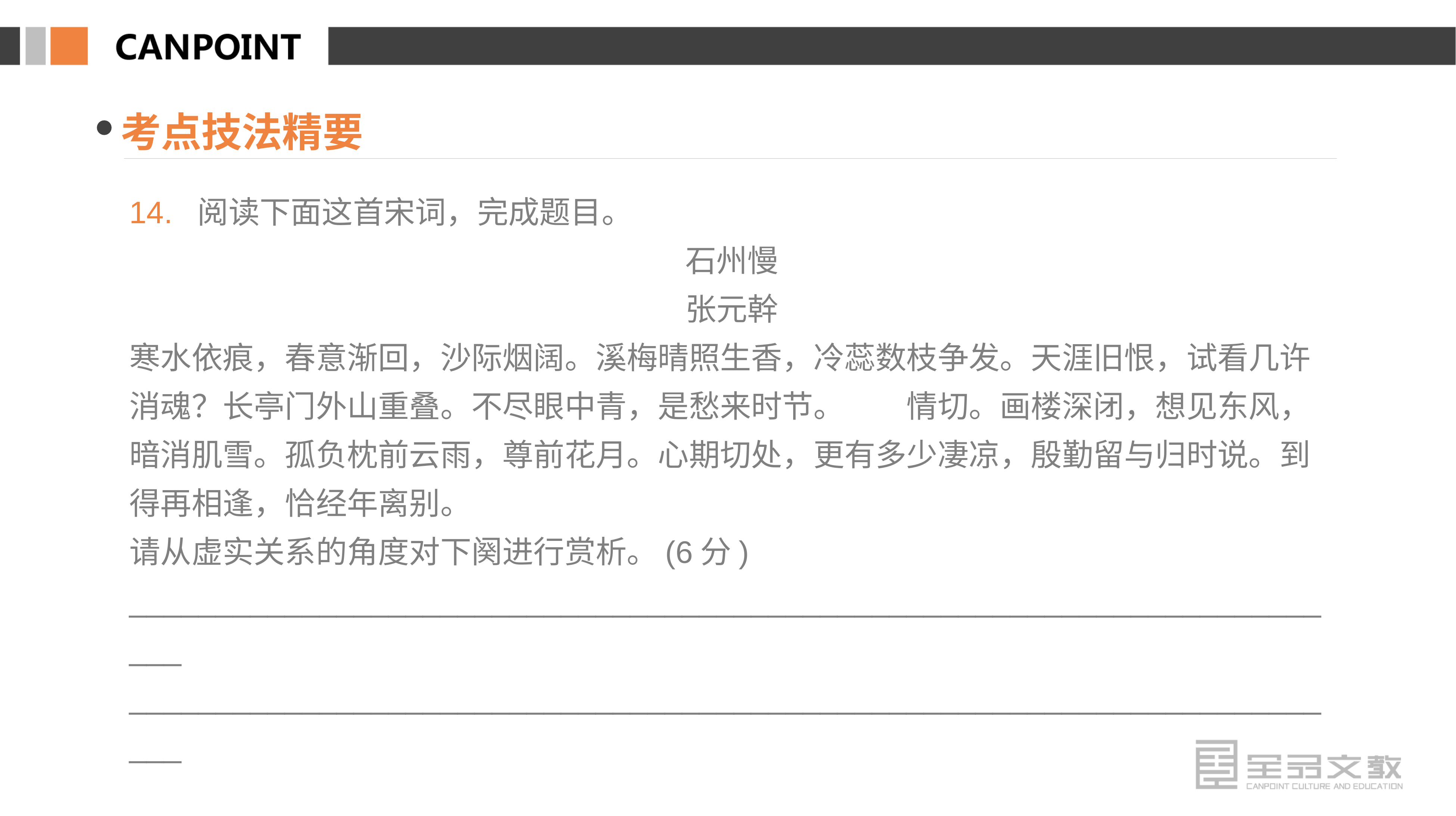

考点技法精要

14.  阅读下面这首宋词，完成题目。
石州慢
张元幹
寒水依痕，春意渐回，沙际烟阔。溪梅晴照生香，冷蕊数枝争发。天涯旧恨，试看几许消魂？长亭门外山重叠。不尽眼中青，是愁来时节。　　情切。画楼深闭，想见东风，暗消肌雪。孤负枕前云雨，尊前花月。心期切处，更有多少凄凉，殷勤留与归时说。到得再相逢，恰经年离别。
请从虚实关系的角度对下阕进行赏析。(6分)
________________________________________________________________________
________________________________________________________________________